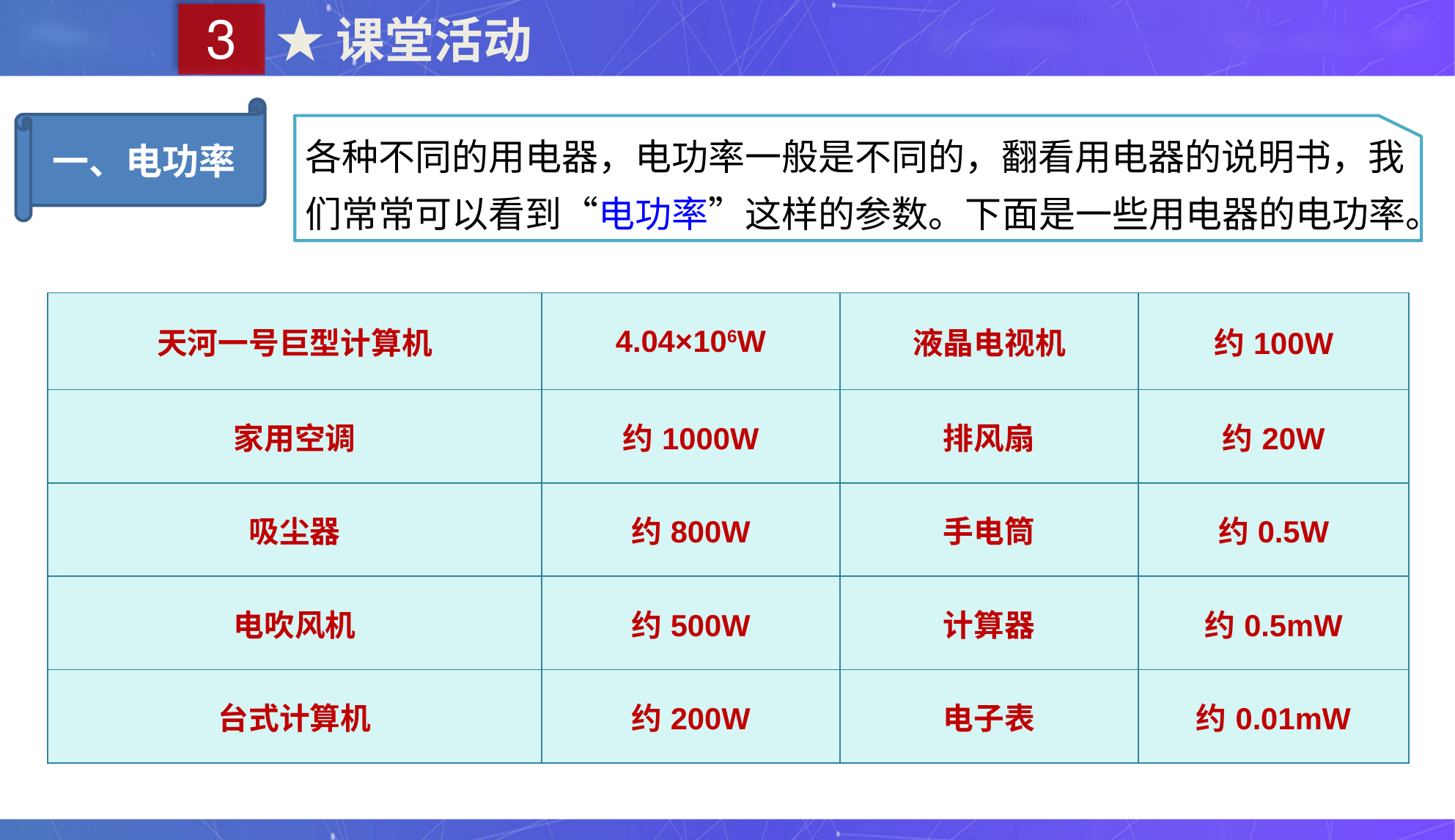

3
★课堂活动
一、电功率
各种不同的用电器，电功率一般是不同的，翻看用电器的说明书，我们常常可以看到“电功率”这样的参数。下面是一些用电器的电功率。
| 天河一号巨型计算机 | 4.04×106W | 液晶电视机 | 约100W |
| --- | --- | --- | --- |
| 家用空调 | 约1000W | 排风扇 | 约20W |
| 吸尘器 | 约800W | 手电筒 | 约0.5W |
| 电吹风机 | 约500W | 计算器 | 约0.5mW |
| 台式计算机 | 约200W | 电子表 | 约0.01mW |